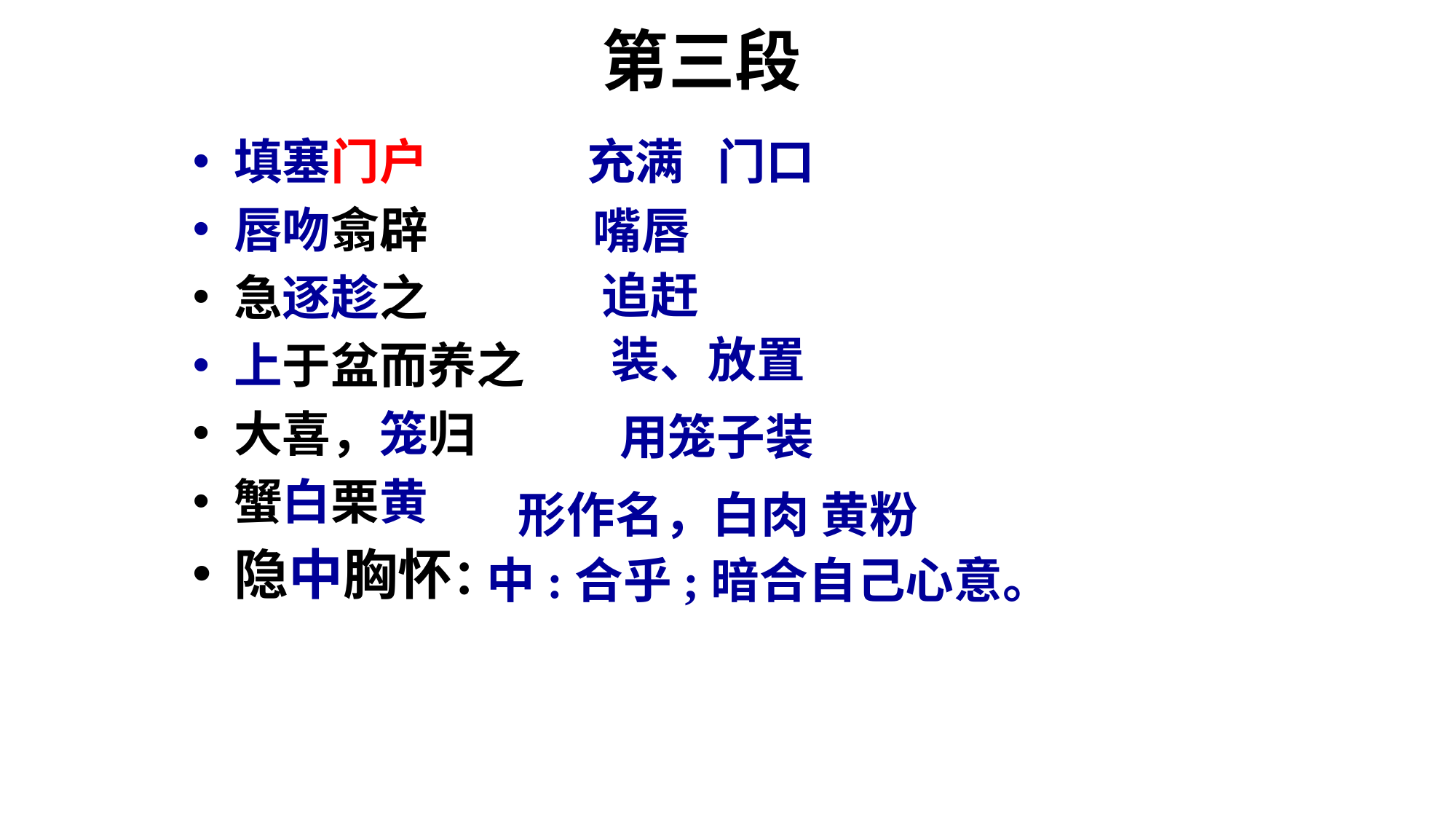

# 第三段
填塞门户
唇吻翕辟
急逐趁之
上于盆而养之
大喜，笼归
蟹白栗黄
隐中胸怀：
充满   门口
嘴唇
追赶
装、放置
用笼子装
形作名，白肉 黄粉
中:合乎;暗合自己心意。